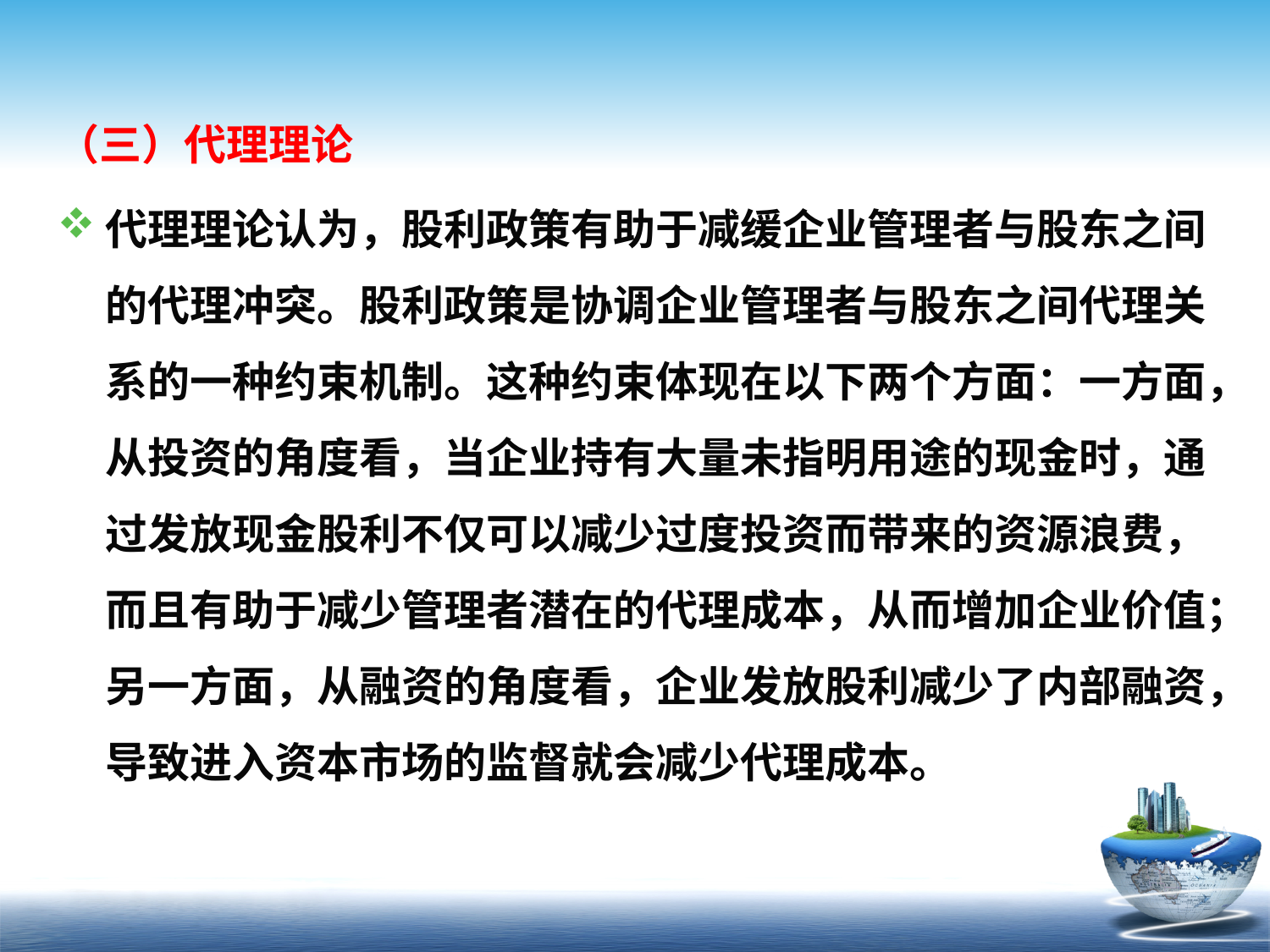

（三）代理理论
代理理论认为，股利政策有助于减缓企业管理者与股东之间的代理冲突。股利政策是协调企业管理者与股东之间代理关系的一种约束机制。这种约束体现在以下两个方面：一方面，从投资的角度看，当企业持有大量未指明用途的现金时，通过发放现金股利不仅可以减少过度投资而带来的资源浪费，而且有助于减少管理者潜在的代理成本，从而增加企业价值；另一方面，从融资的角度看，企业发放股利减少了内部融资，导致进入资本市场的监督就会减少代理成本。